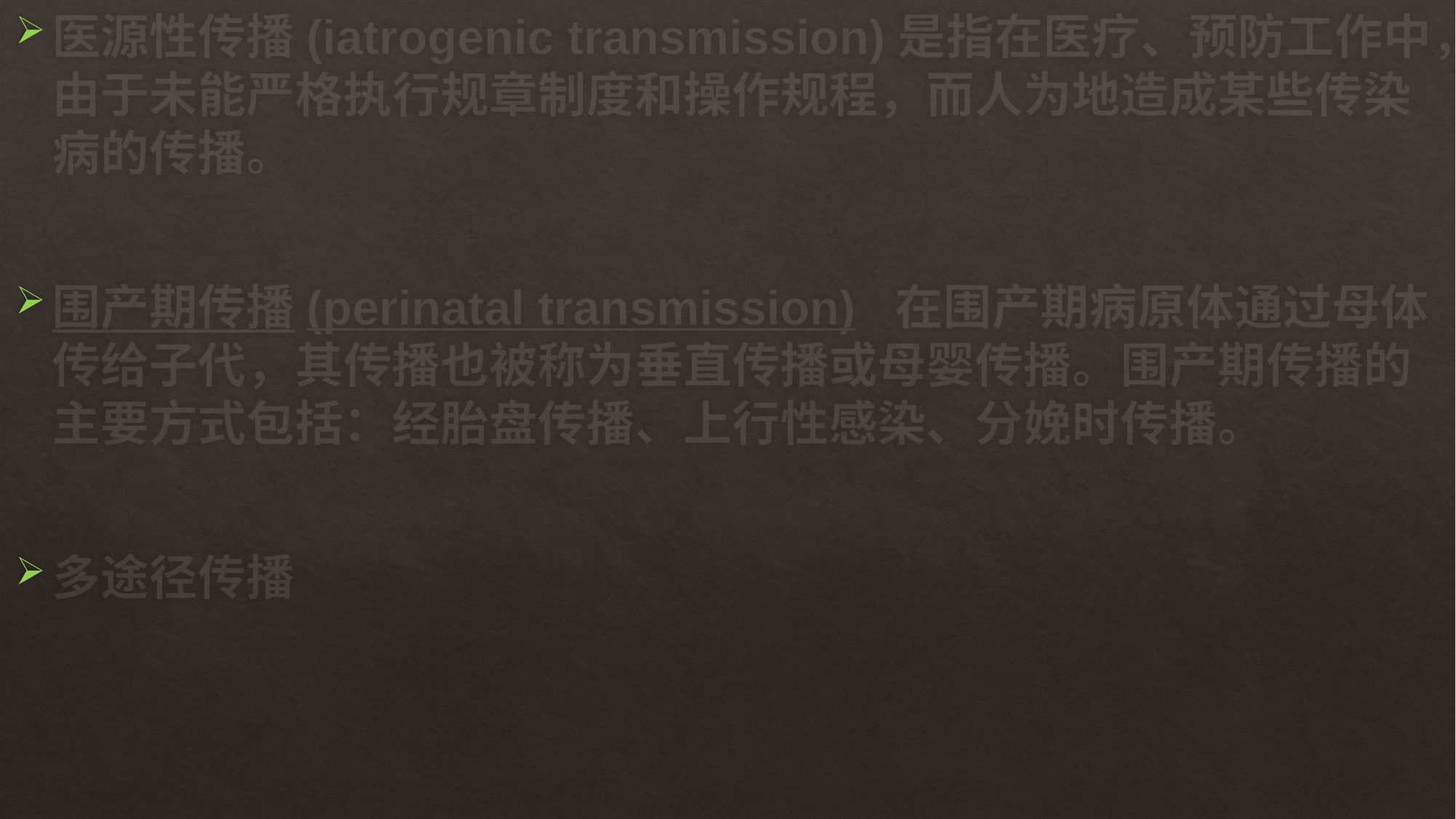

医源性传播(iatrogenic transmission)是指在医疗、预防工作中，由于未能严格执行规章制度和操作规程，而人为地造成某些传染病的传播。

围产期传播(perinatal transmission)  在围产期病原体通过母体传给子代，其传播也被称为垂直传播或母婴传播。围产期传播的主要方式包括：经胎盘传播、上行性感染、分娩时传播。

多途径传播